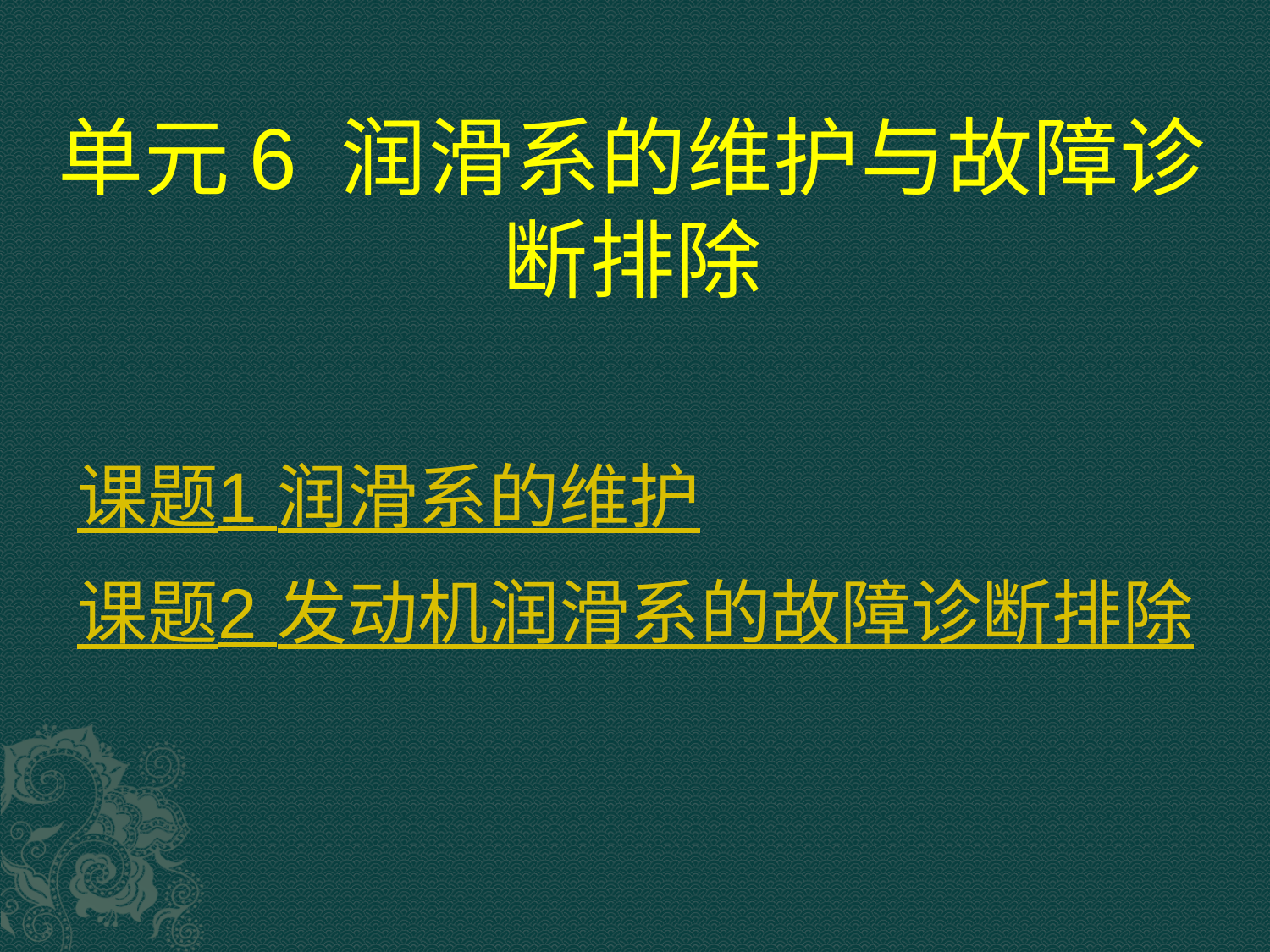

# 单元6 润滑系的维护与故障诊断排除
课题1 润滑系的维护
课题2 发动机润滑系的故障诊断排除